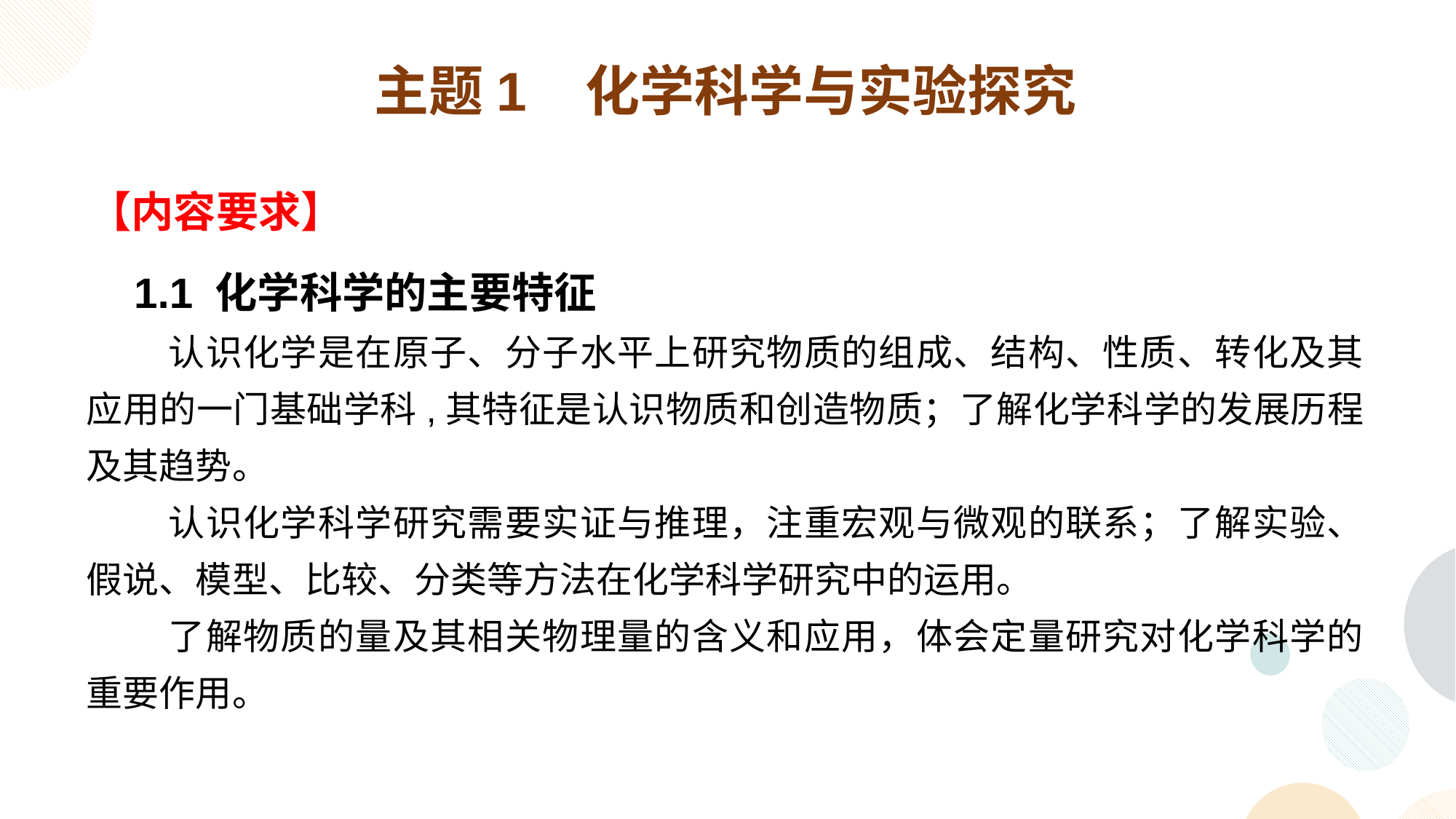

主题1   化学科学与实验探究
   【内容要求】
    1.1 化学科学的主要特征
 认识化学是在原子、分子水平上研究物质的组成、结构、性质、转化及其应用的一门基础学科,其特征是认识物质和创造物质；了解化学科学的发展历程及其趋势。
 认识化学科学研究需要实证与推理，注重宏观与微观的联系；了解实验、假说、模型、比较、分类等方法在化学科学研究中的运用。
 了解物质的量及其相关物理量的含义和应用，体会定量研究对化学科学的重要作用。